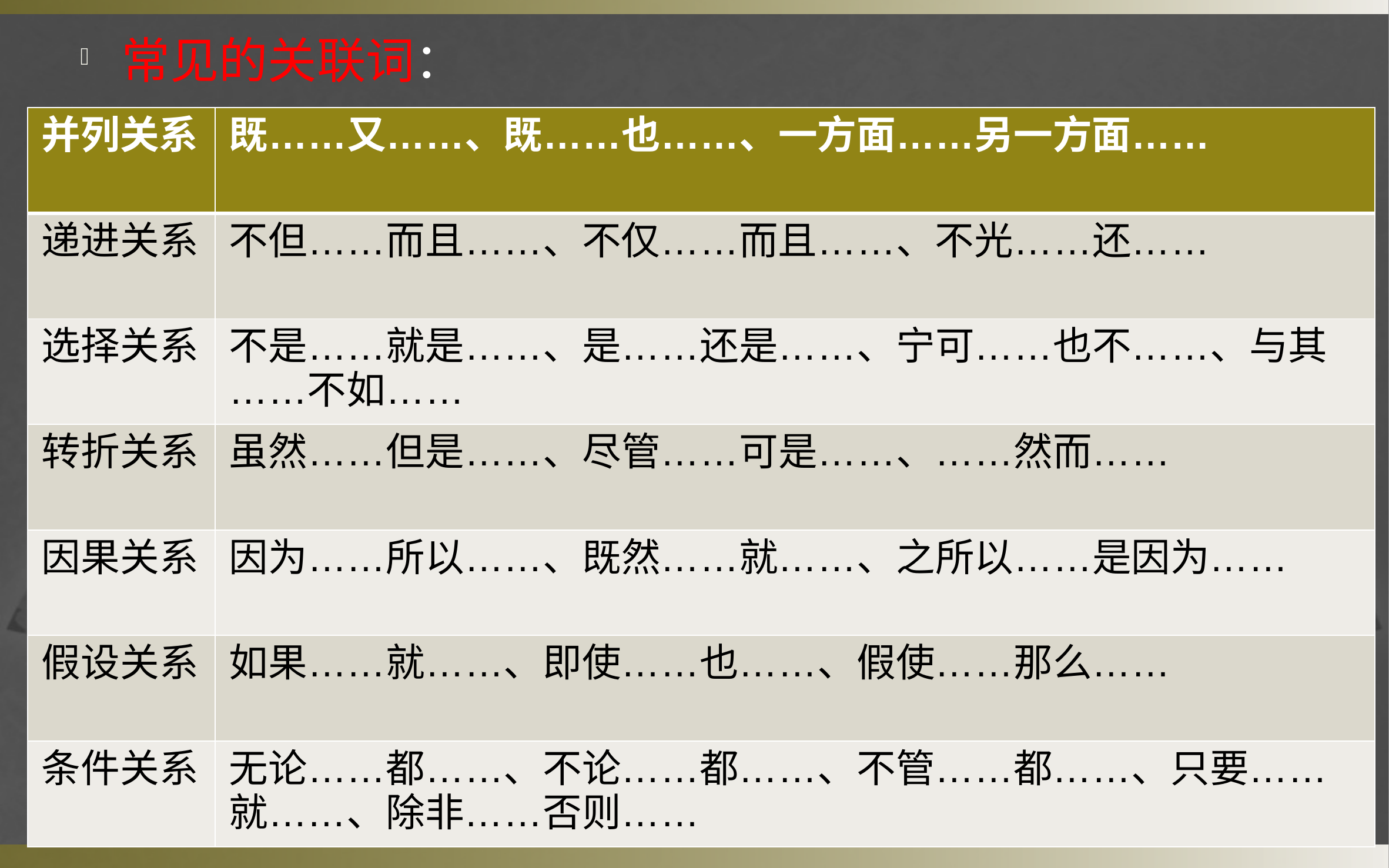

常见的关联词：

| 并列关系 | 既……又……、既……也……、一方面……另一方面…… |
| --- | --- |
| 递进关系 | 不但……而且……、不仅……而且……、不光……还…… |
| 选择关系 | 不是……就是……、是……还是……、宁可……也不……、与其……不如…… |
| 转折关系 | 虽然……但是……、尽管……可是……、……然而…… |
| 因果关系 | 因为……所以……、既然……就……、之所以……是因为…… |
| 假设关系 | 如果……就……、即使……也……、假使……那么…… |
| 条件关系 | 无论……都……、不论……都……、不管……都……、只要……就……、除非……否则…… |